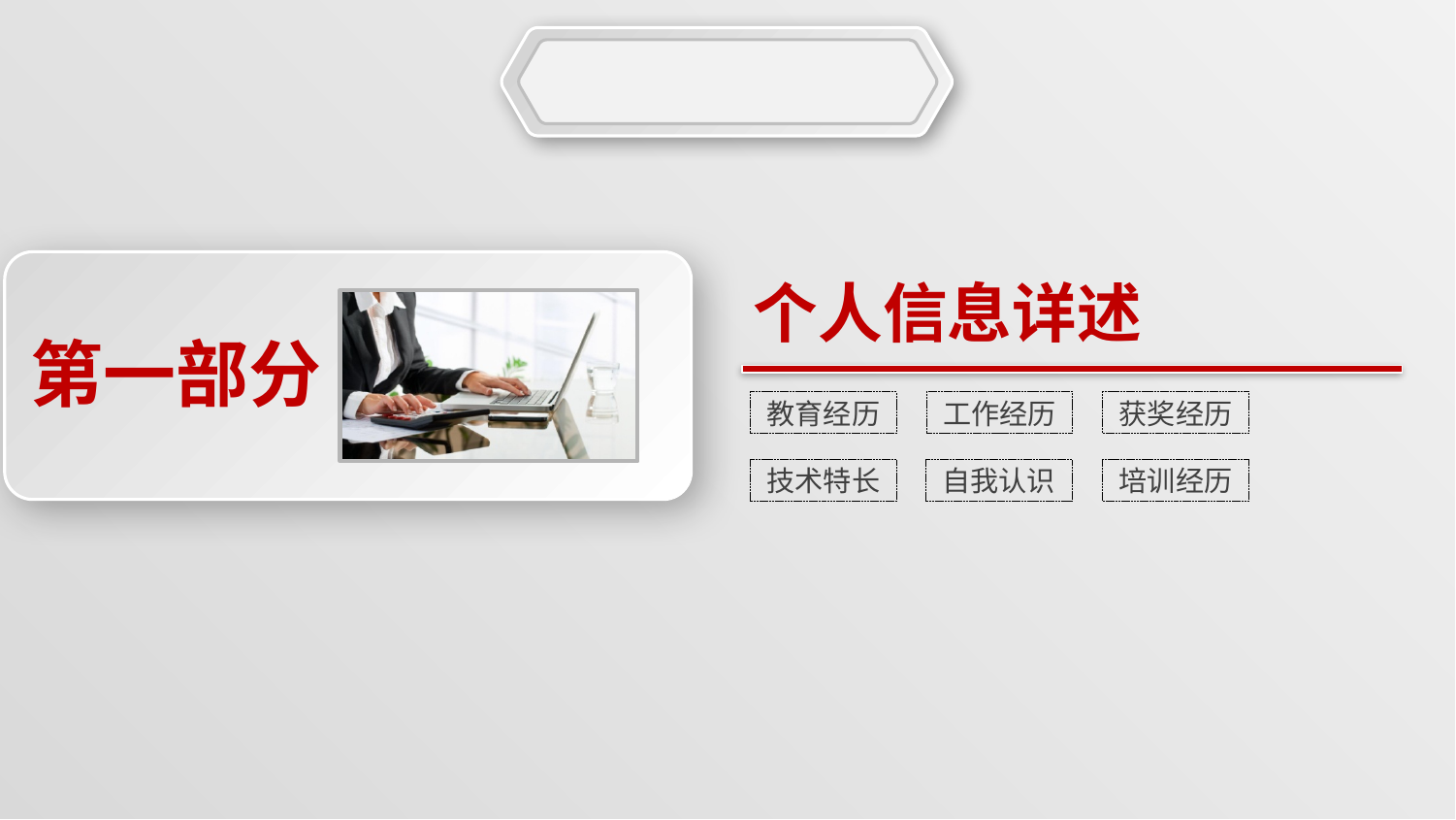

个人信息详述

第一部分

教育经历
工作经历
获奖经历
技术特长
自我认识
培训经历